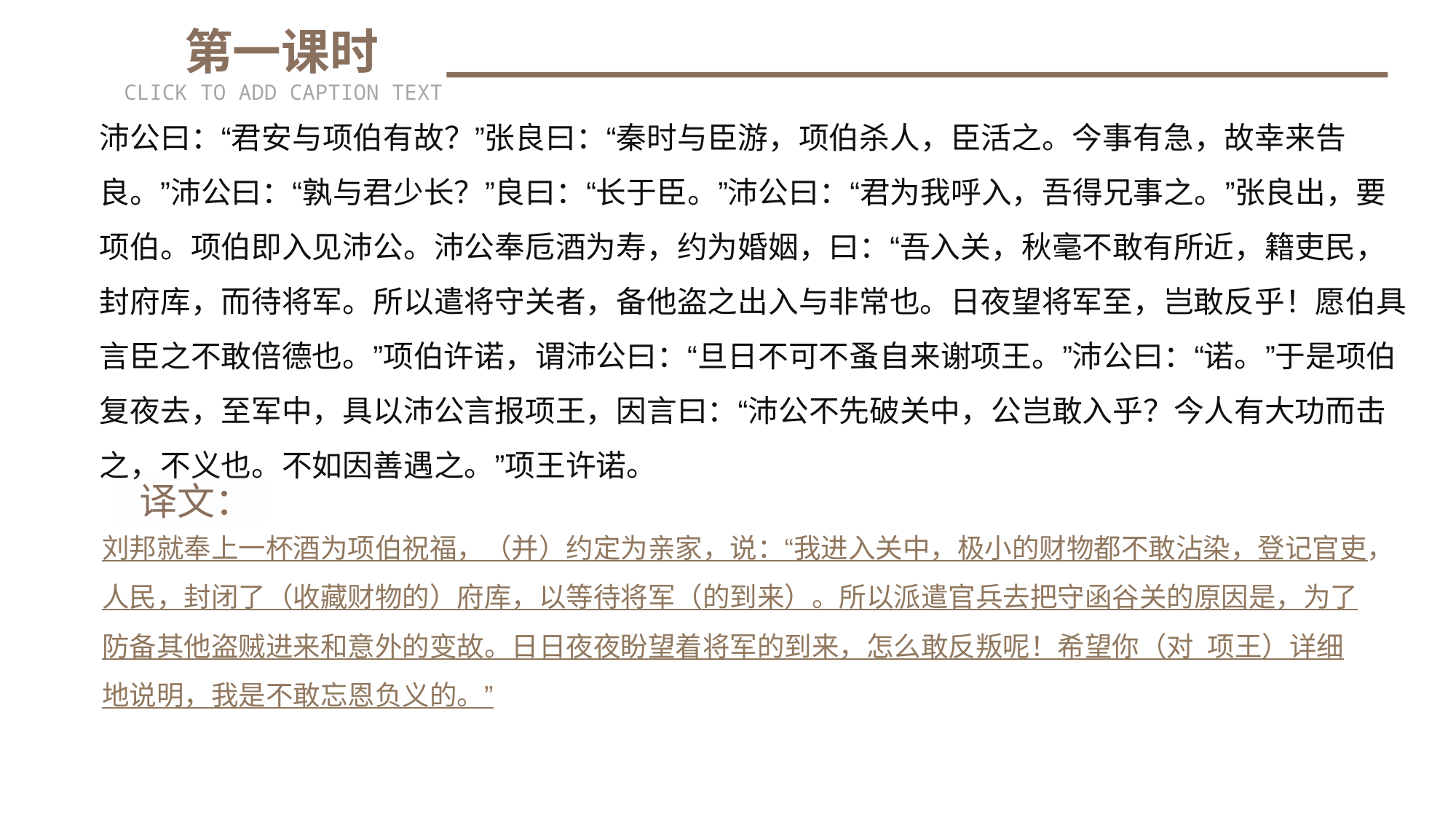

第一课时

CLICK TO ADD CAPTION TEXT
沛公曰：“君安与项伯有故？”张良曰：“秦时与臣游，项伯杀人，臣活之。今事有急，故幸来告良。”沛公曰：“孰与君少长？”良曰：“长于臣。”沛公曰：“君为我呼入，吾得兄事之。”张良出，要项伯。项伯即入见沛公。沛公奉卮酒为寿，约为婚姻，曰：“吾入关，秋毫不敢有所近，籍吏民，封府库，而待将军。所以遣将守关者，备他盗之出入与非常也。日夜望将军至，岂敢反乎！愿伯具言臣之不敢倍德也。”项伯许诺，谓沛公曰：“旦日不可不蚤自来谢项王。”沛公曰：“诺。”于是项伯复夜去，至军中，具以沛公言报项王，因言曰：“沛公不先破关中，公岂敢入乎？今人有大功而击之，不义也。不如因善遇之。”项王许诺。
 译文：
刘邦就奉上一杯酒为项伯祝福，（并）约定为亲家，说：“我进入关中，极小的财物都不敢沾染，登记官吏，人民，封闭了（收藏财物的）府库，以等待将军（的到来）。所以派遣官兵去把守函谷关的原因是，为了防备其他盗贼进来和意外的变故。日日夜夜盼望着将军的到来，怎么敢反叛呢！希望你（对 项王）详细地说明，我是不敢忘恩负义的。”